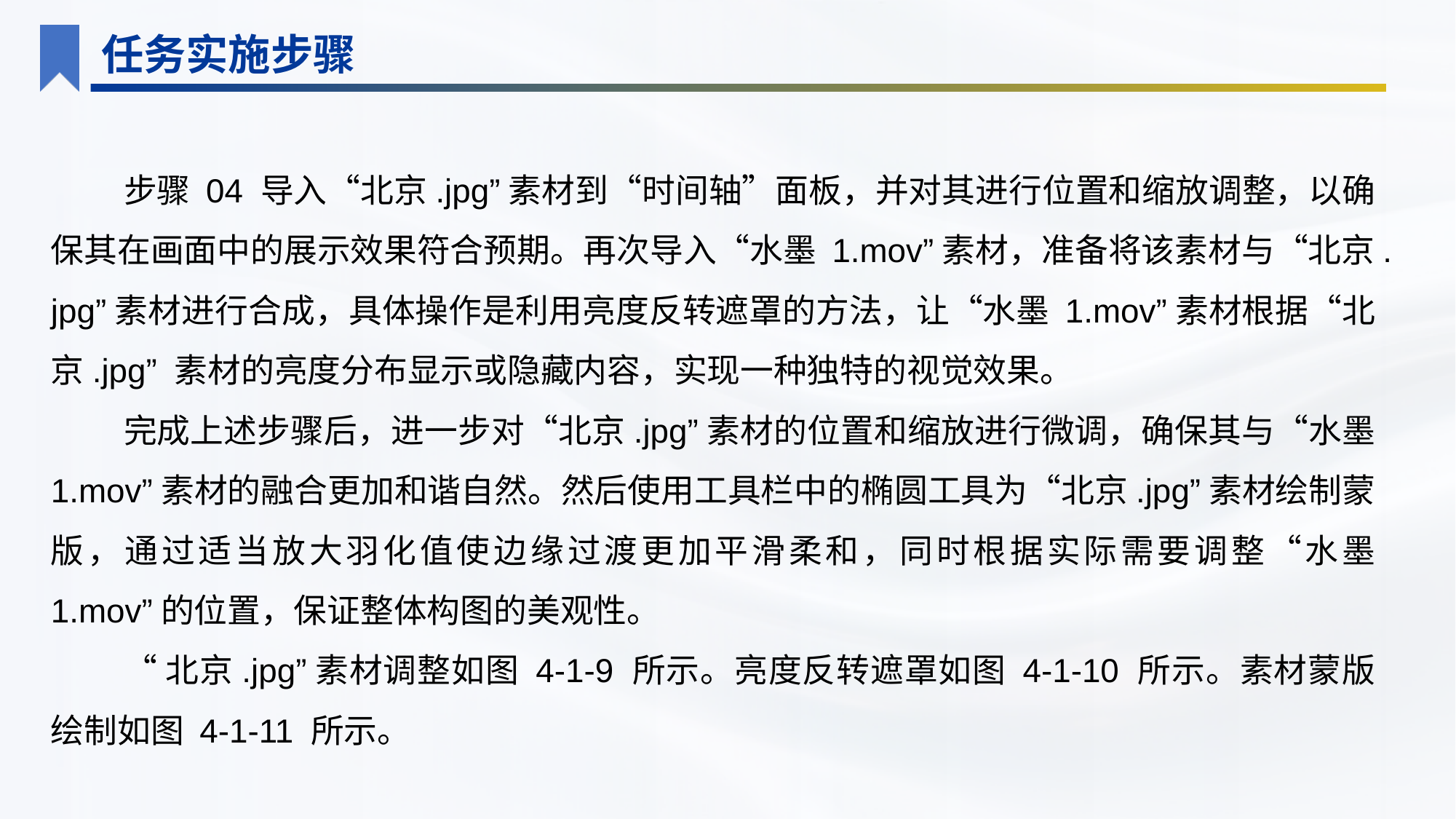

任务实施步骤
步骤 04 导入“北京.jpg”素材到“时间轴”面板，并对其进行位置和缩放调整，以确保其在画面中的展示效果符合预期。再次导入“水墨 1.mov”素材，准备将该素材与“北京.jpg”素材进行合成，具体操作是利用亮度反转遮罩的方法，让“水墨 1.mov”素材根据“北京.jpg” 素材的亮度分布显示或隐藏内容，实现一种独特的视觉效果。
完成上述步骤后，进一步对“北京.jpg”素材的位置和缩放进行微调，确保其与“水墨 1.mov”素材的融合更加和谐自然。然后使用工具栏中的椭圆工具为“北京.jpg”素材绘制蒙版，通过适当放大羽化值使边缘过渡更加平滑柔和，同时根据实际需要调整“水墨 1.mov”的位置，保证整体构图的美观性。
“北京.jpg”素材调整如图 4-1-9 所示。亮度反转遮罩如图 4-1-10 所示。素材蒙版绘制如图 4-1-11 所示。